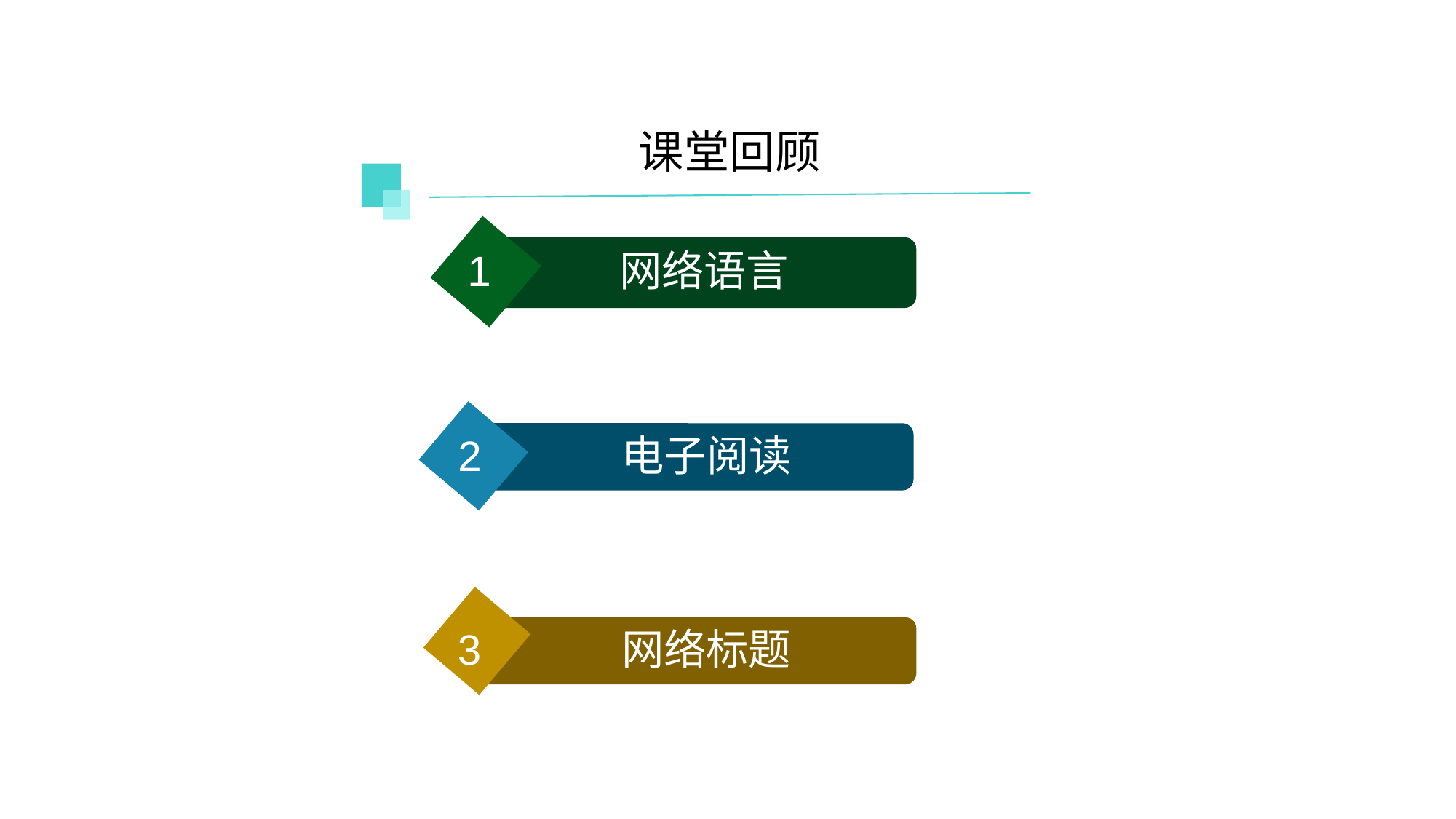

课堂回顾

1          网络语言

2           电子阅读

3           网络标题